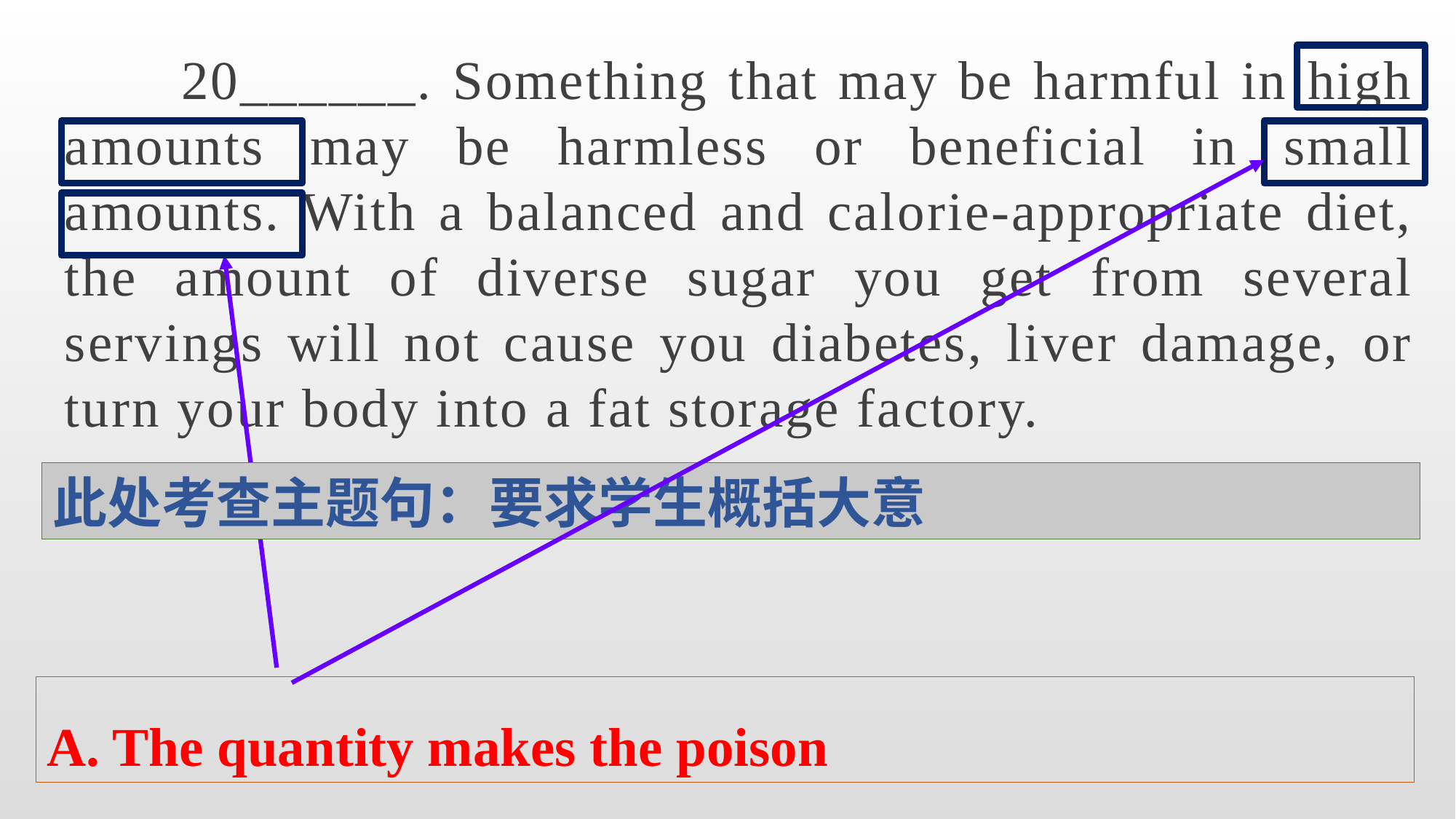

20______. Something that may be harmful in high amounts may be harmless or beneficial in small amounts. With a balanced and calorie-appropriate diet, the amount of diverse sugar you get from several servings will not cause you diabetes, liver damage, or turn your body into a fat storage factory.

此处考查主题句：要求学生概括大意
A. The quantity makes the poison